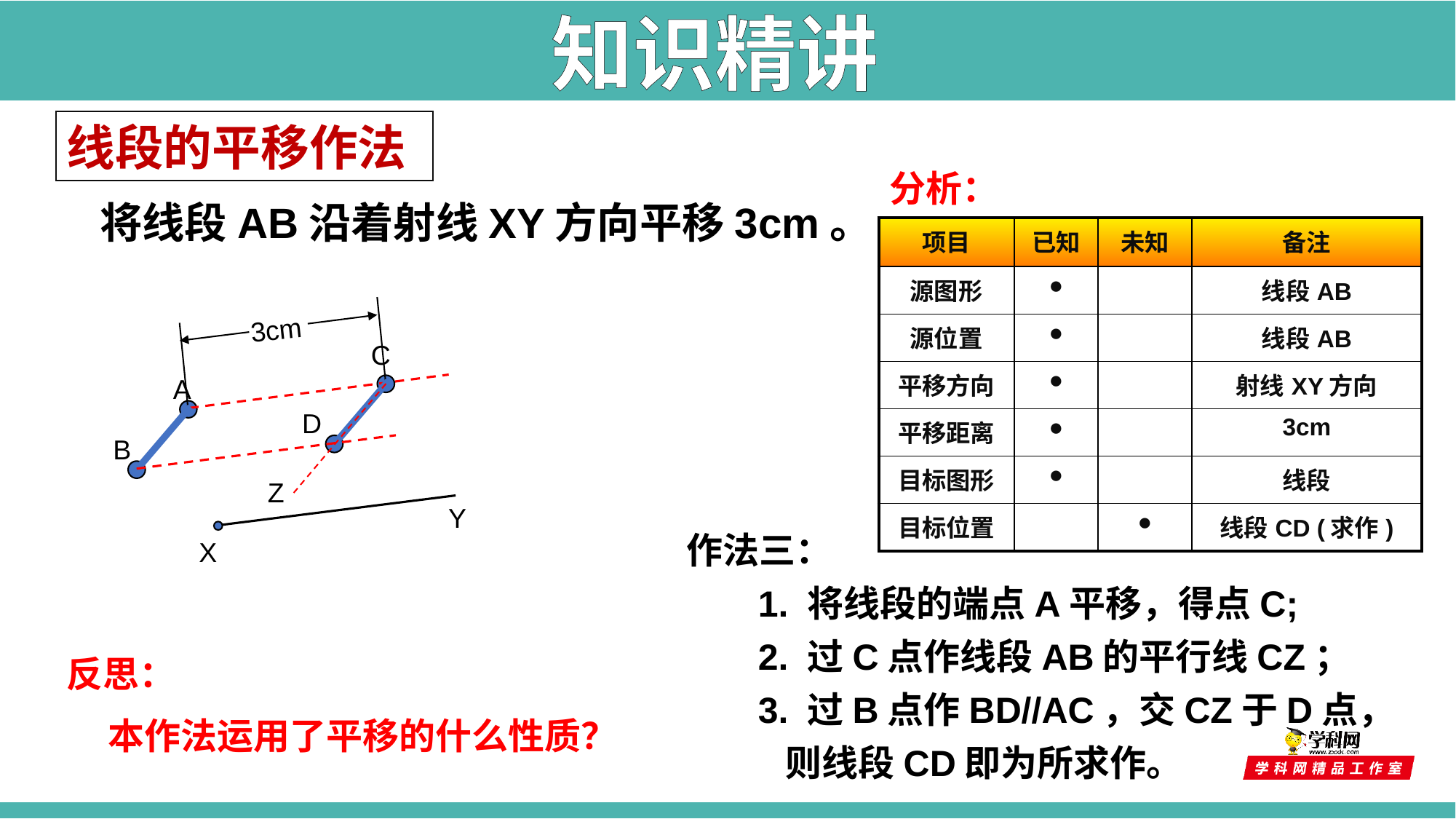

知识精讲
线段的平移作法
分析：
将线段AB沿着射线XY方向平移3cm。
| 项目 | 已知 | 未知 | 备注 |
| --- | --- | --- | --- |
| 源图形 | ● |  | 线段AB |
| 源位置 | ● |  | 线段AB |
| 平移方向 | ● |  | 射线XY方向 |
| 平移距离 | ● |  | 3cm |
| 目标图形 | ● |  | 线段 |
| 目标位置 |  | ● | 线段CD (求作) |

3cm

C
A

D

B

Z

Y
X
作法三：
       1. 将线段的端点A平移，得点C;
       2. 过C点作线段AB的平行线CZ；
       3. 过B点作BD//AC，交CZ于D点，
           则线段CD即为所求作。
反思：
    本作法运用了平移的什么性质？